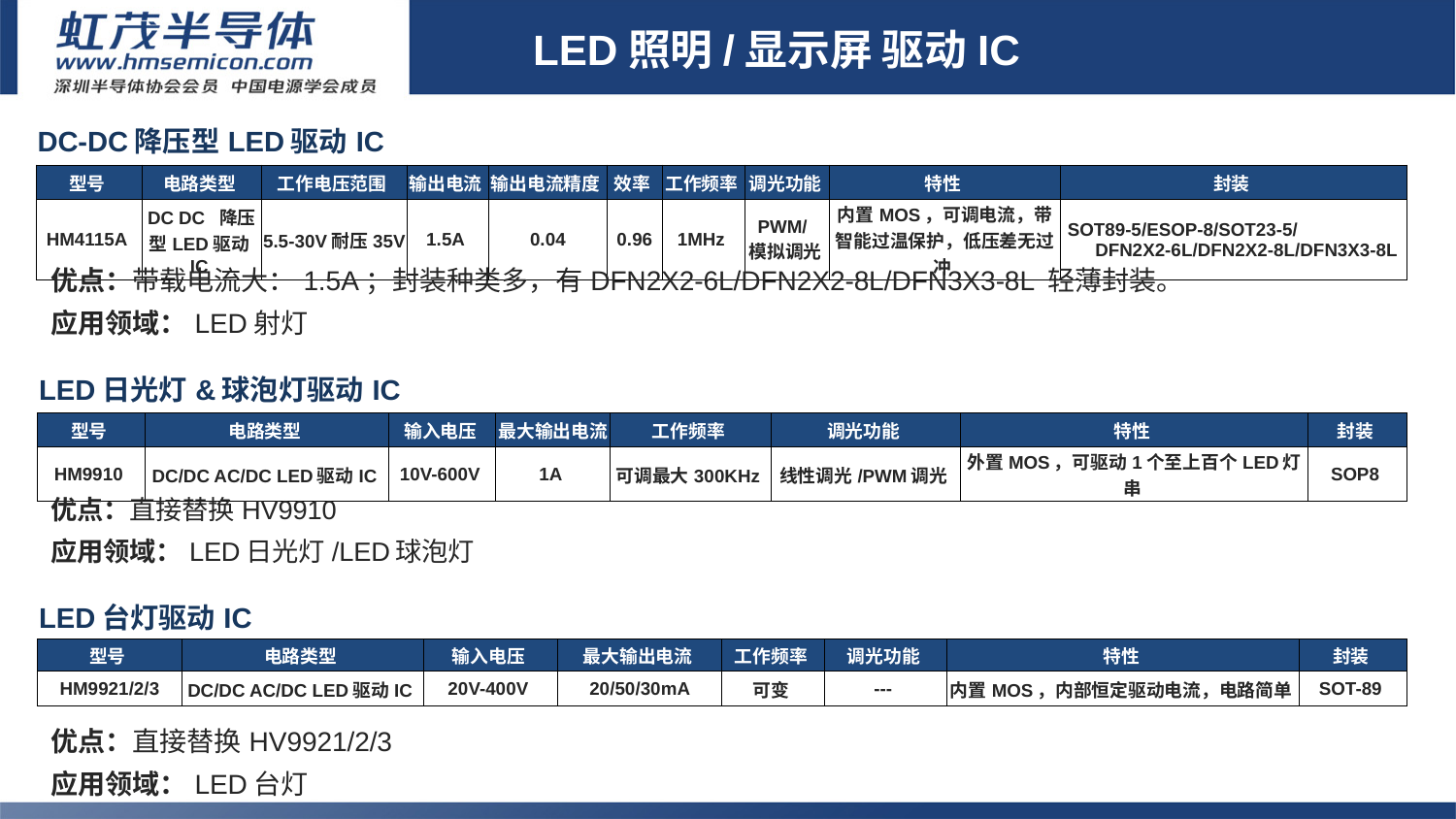

LED照明/显示屏 驱动IC
| DC-DC降压型LED驱动IC |  |  |  |  |  |  |  |  |  |
| --- | --- | --- | --- | --- | --- | --- | --- | --- | --- |
| 型号 | 电路类型 | 工作电压范围 | 输出电流 | 输出电流精度 | 效率 | 工作频率 | 调光功能 | 特性 | 封装 |
| HM4115A | DC DC 降压型LED驱动IC | 5.5-30V耐压35V | 1.5A | 0.04 | 0.96 | 1MHz | PWM/ 模拟调光 | 内置MOS，可调电流，带智能过温保护，低压差无过冲 | SOT89-5/ESOP-8/SOT23-5/ DFN2X2-6L/DFN2X2-8L/DFN3X3-8L |
优点：带载电流大：1.5A；封装种类多，有DFN2X2-6L/DFN2X2-8L/DFN3X3-8L 轻薄封装。
应用领域：LED射灯
# LED照明
| LED日光灯&球泡灯驱动IC |  |  |  |  |  |  |  |
| --- | --- | --- | --- | --- | --- | --- | --- |
| 型号 | 电路类型 | 输入电压 | 最大输出电流 | 工作频率 | 调光功能 | 特性 | 封装 |
| HM9910 | DC/DC AC/DC LED驱动IC | 10V-600V | 1A | 可调最大300KHz | 线性调光/PWM调光 | 外置MOS，可驱动1个至上百个LED灯串 | SOP8 |
|  |  |  |  |  |  |  |  |
优点：直接替换HV9910
应用领域：LED日光灯/LED球泡灯
| LED台灯驱动IC |  |  |  |  |  |  |  |
| --- | --- | --- | --- | --- | --- | --- | --- |
| 型号 | 电路类型 | 输入电压 | 最大输出电流 | 工作频率 | 调光功能 | 特性 | 封装 |
| HM9921/2/3 | DC/DC AC/DC LED驱动IC | 20V-400V | 20/50/30mA | 可变 | --- | 内置MOS，内部恒定驱动电流，电路简单 | SOT-89 |
优点：直接替换HV9921/2/3
应用领域：LED台灯